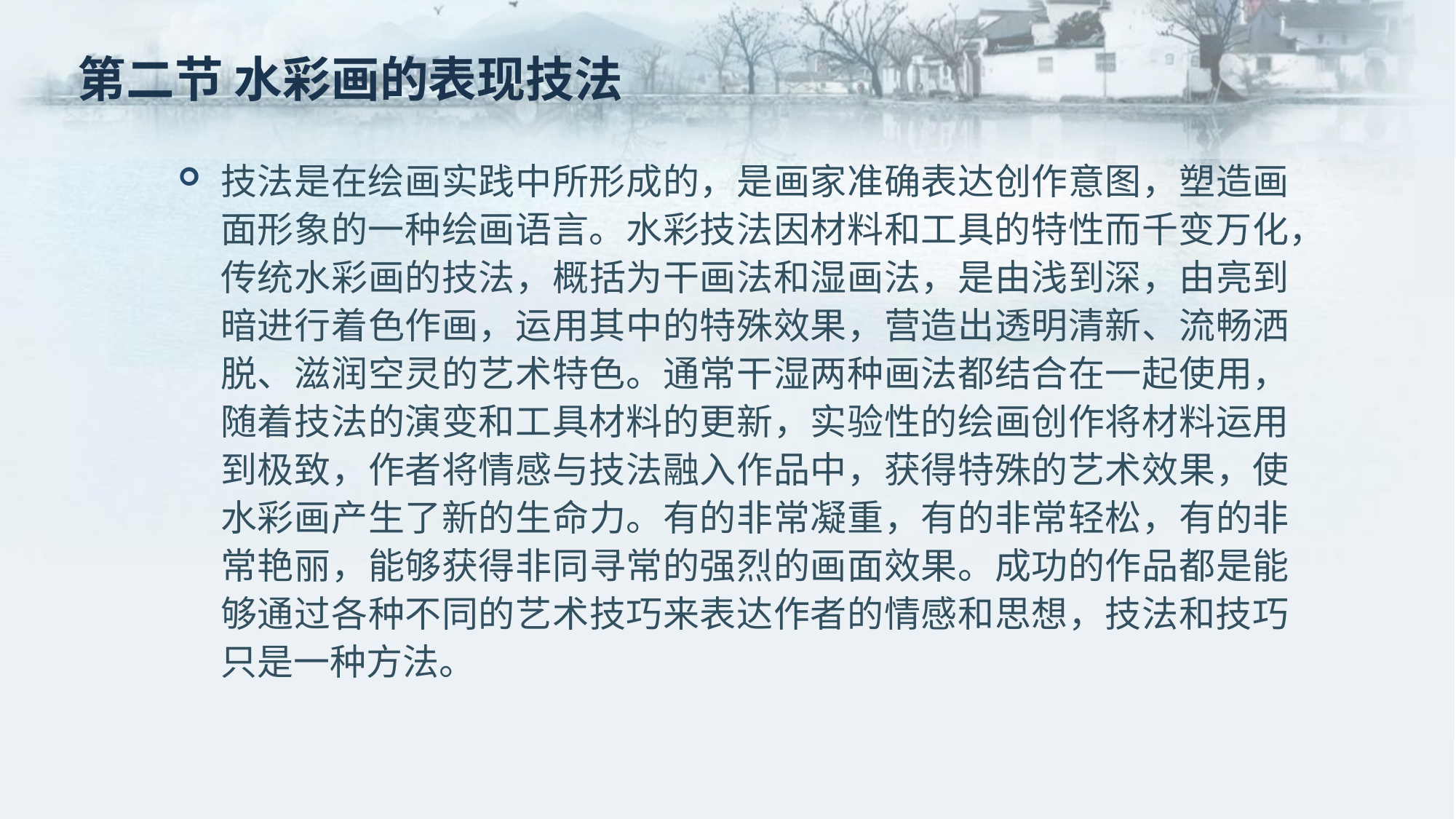

# 第二节 水彩画的表现技法
技法是在绘画实践中所形成的，是画家准确表达创作意图，塑造画面形象的一种绘画语言。水彩技法因材料和工具的特性而千变万化，传统水彩画的技法，概括为干画法和湿画法，是由浅到深，由亮到暗进行着色作画，运用其中的特殊效果，营造出透明清新、流畅洒脱、滋润空灵的艺术特色。通常干湿两种画法都结合在一起使用，随着技法的演变和工具材料的更新，实验性的绘画创作将材料运用到极致，作者将情感与技法融入作品中，获得特殊的艺术效果，使水彩画产生了新的生命力。有的非常凝重，有的非常轻松，有的非常艳丽，能够获得非同寻常的强烈的画面效果。成功的作品都是能够通过各种不同的艺术技巧来表达作者的情感和思想，技法和技巧只是一种方法。